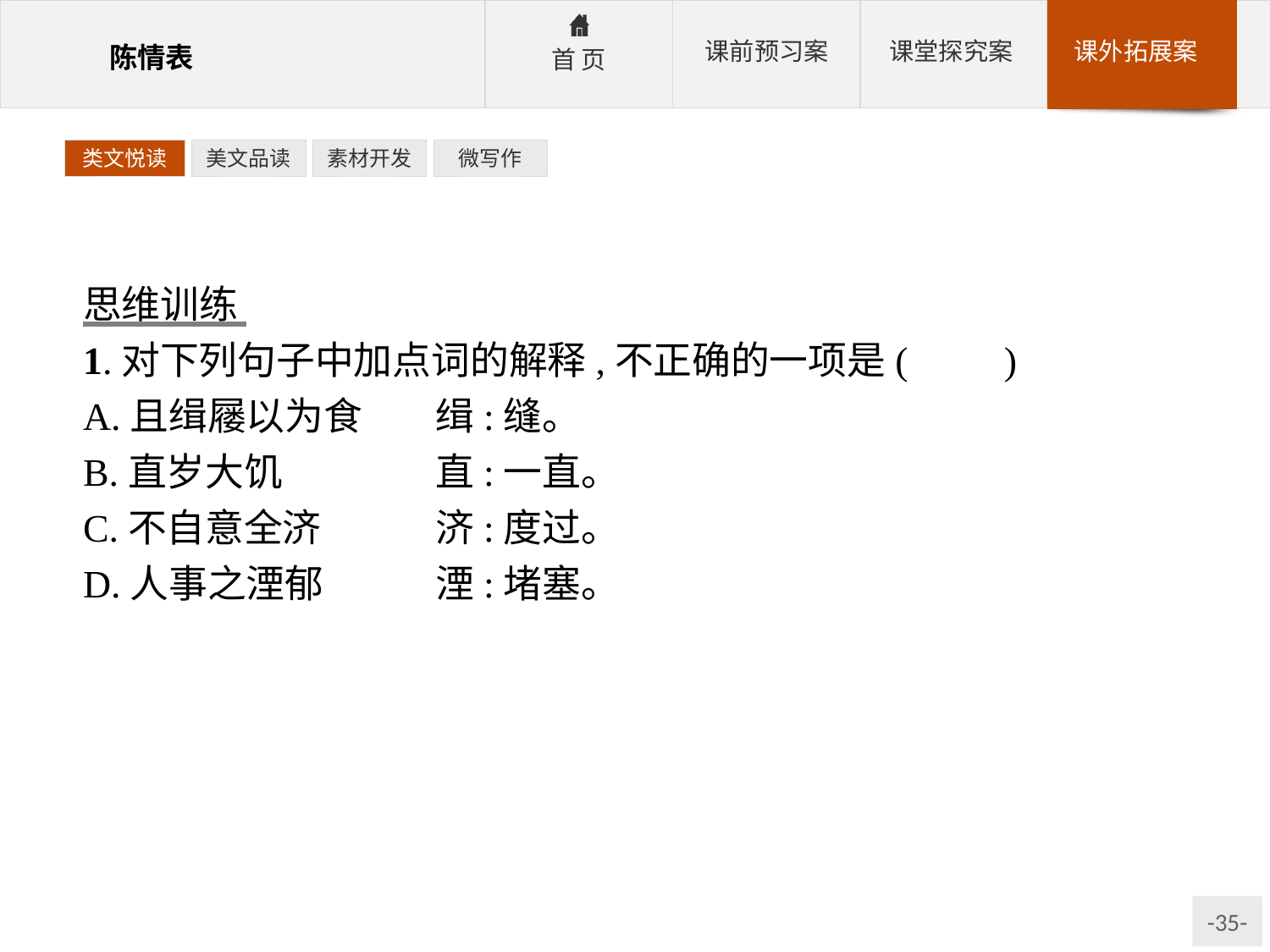

类文悦读
美文品读
素材开发
微写作
思维训练
1.对下列句子中加点词的解释,不正确的一项是(　　)
A.且缉屦以为食	缉:缝。
B.直岁大饥		直:一直。
C.不自意全济		济:度过。
D.人事之湮郁		湮:堵塞。
解析:“直”意思是“遇到、面对”。
答案:B